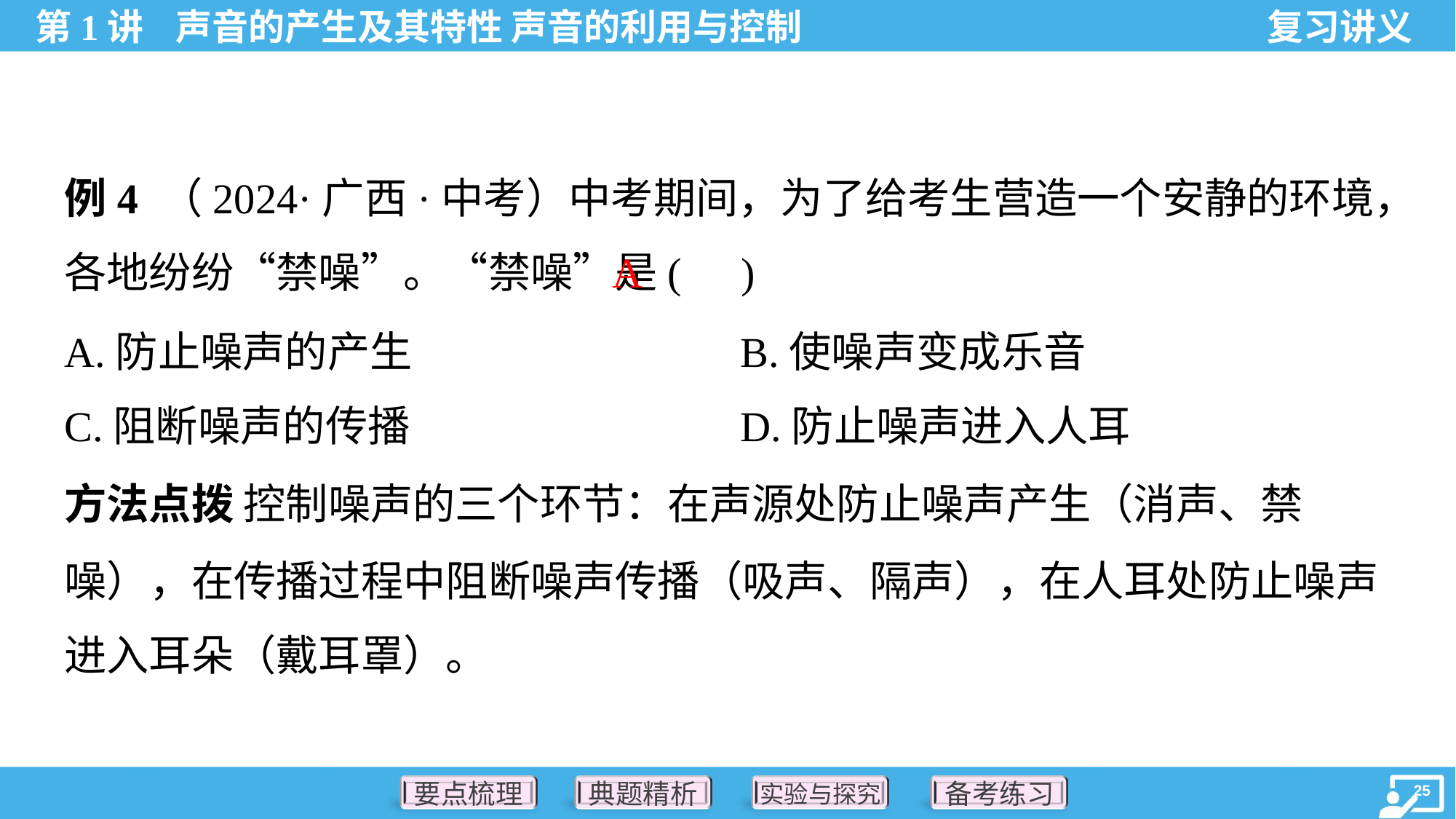

例4 （2024·广西·中考）中考期间，为了给考生营造一个安静的环境，
各地纷纷“禁噪”。“禁噪”是(     )
A
A.防止噪声的产生	B.使噪声变成乐音
C.阻断噪声的传播	D.防止噪声进入人耳
方法点拨 控制噪声的三个环节：在声源处防止噪声产生（消声、禁
噪），在传播过程中阻断噪声传播（吸声、隔声），在人耳处防止噪声
进入耳朵（戴耳罩）。